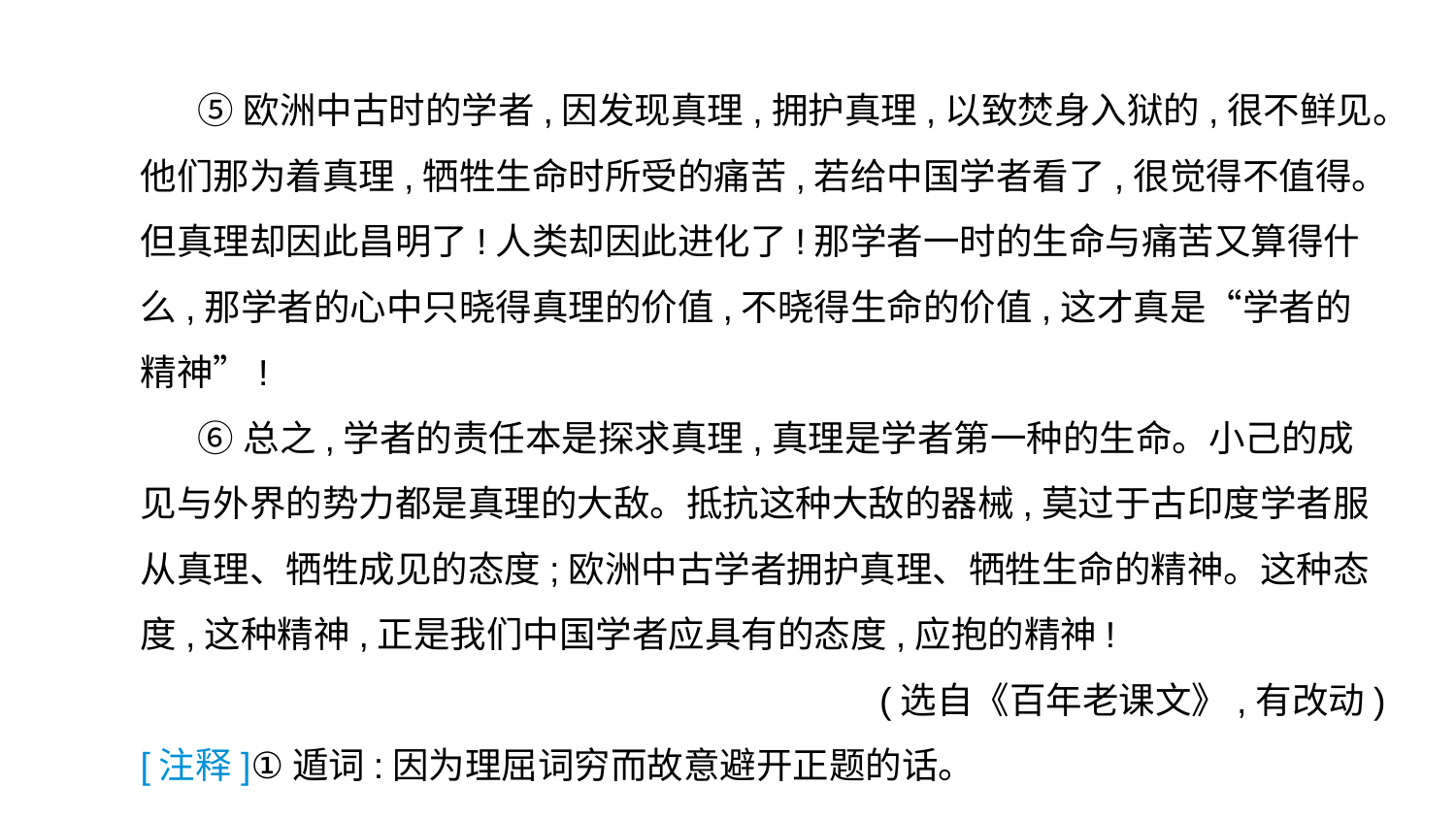

⑤欧洲中古时的学者,因发现真理,拥护真理,以致焚身入狱的,很不鲜见。他们那为着真理,牺牲生命时所受的痛苦,若给中国学者看了,很觉得不值得。但真理却因此昌明了!人类却因此进化了!那学者一时的生命与痛苦又算得什么,那学者的心中只晓得真理的价值,不晓得生命的价值,这才真是“学者的精神”!
       ⑥总之,学者的责任本是探求真理,真理是学者第一种的生命。小己的成见与外界的势力都是真理的大敌。抵抗这种大敌的器械,莫过于古印度学者服从真理、牺牲成见的态度;欧洲中古学者拥护真理、牺牲生命的精神。这种态度,这种精神,正是我们中国学者应具有的态度,应抱的精神!
(选自《百年老课文》,有改动)
[注释]①遁词:因为理屈词穷而故意避开正题的话。